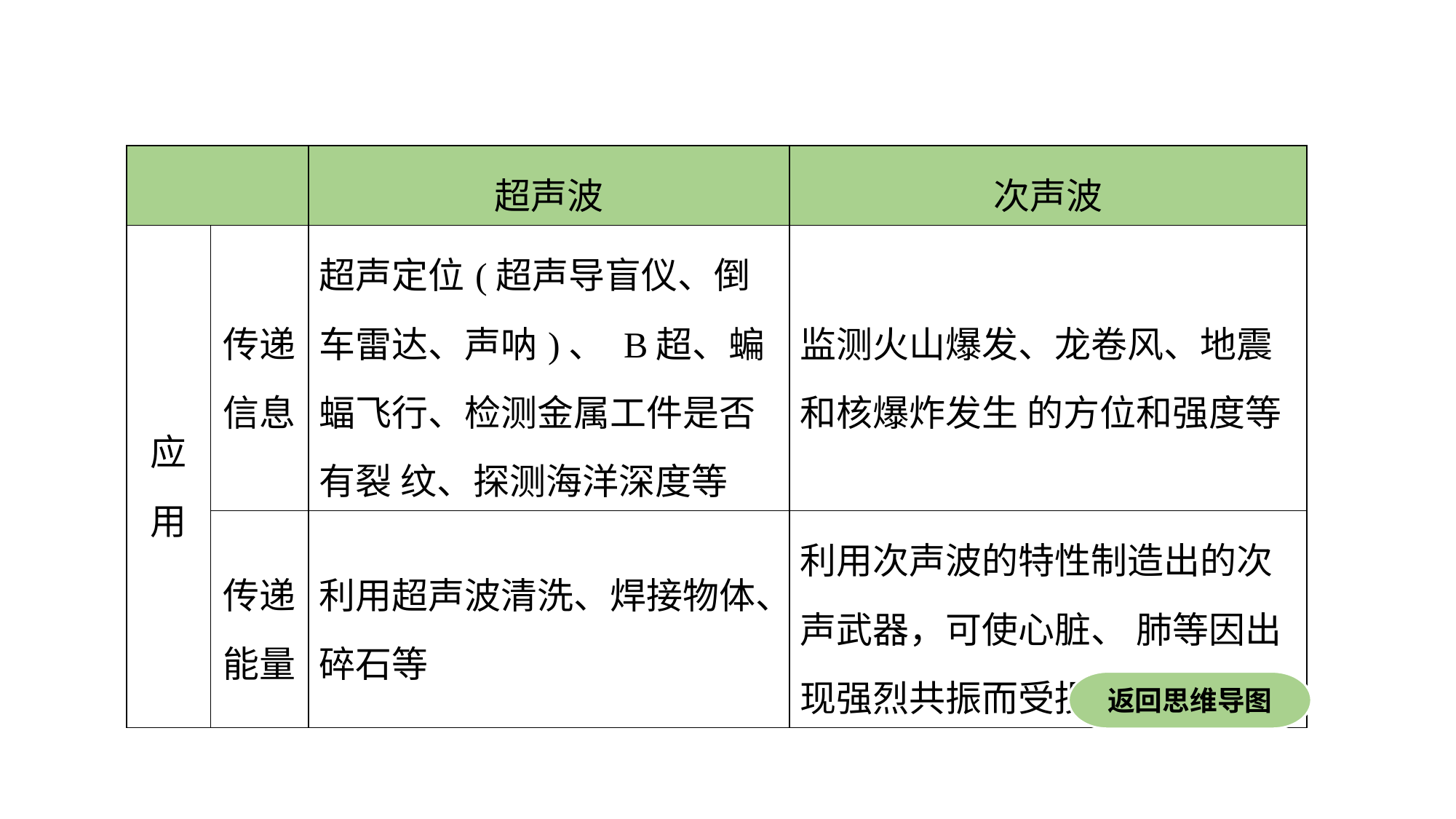

|  |  | 超声波 | 次声波 |
| --- | --- | --- | --- |
| 应用 | 传递信息 | 超声定位(超声导盲仪、倒车雷达、声呐)、 B超、蝙蝠飞行、检测金属工件是否有裂 纹、探测海洋深度等 | 监测火山爆发、龙卷风、地震和核爆炸发生 的方位和强度等 |
|  | 传递能量 | 利用超声波清洗、焊接物体、碎石等 | 利用次声波的特性制造出的次声武器，可使心脏、 肺等因出现强烈共振而受损等 |
返回思维导图